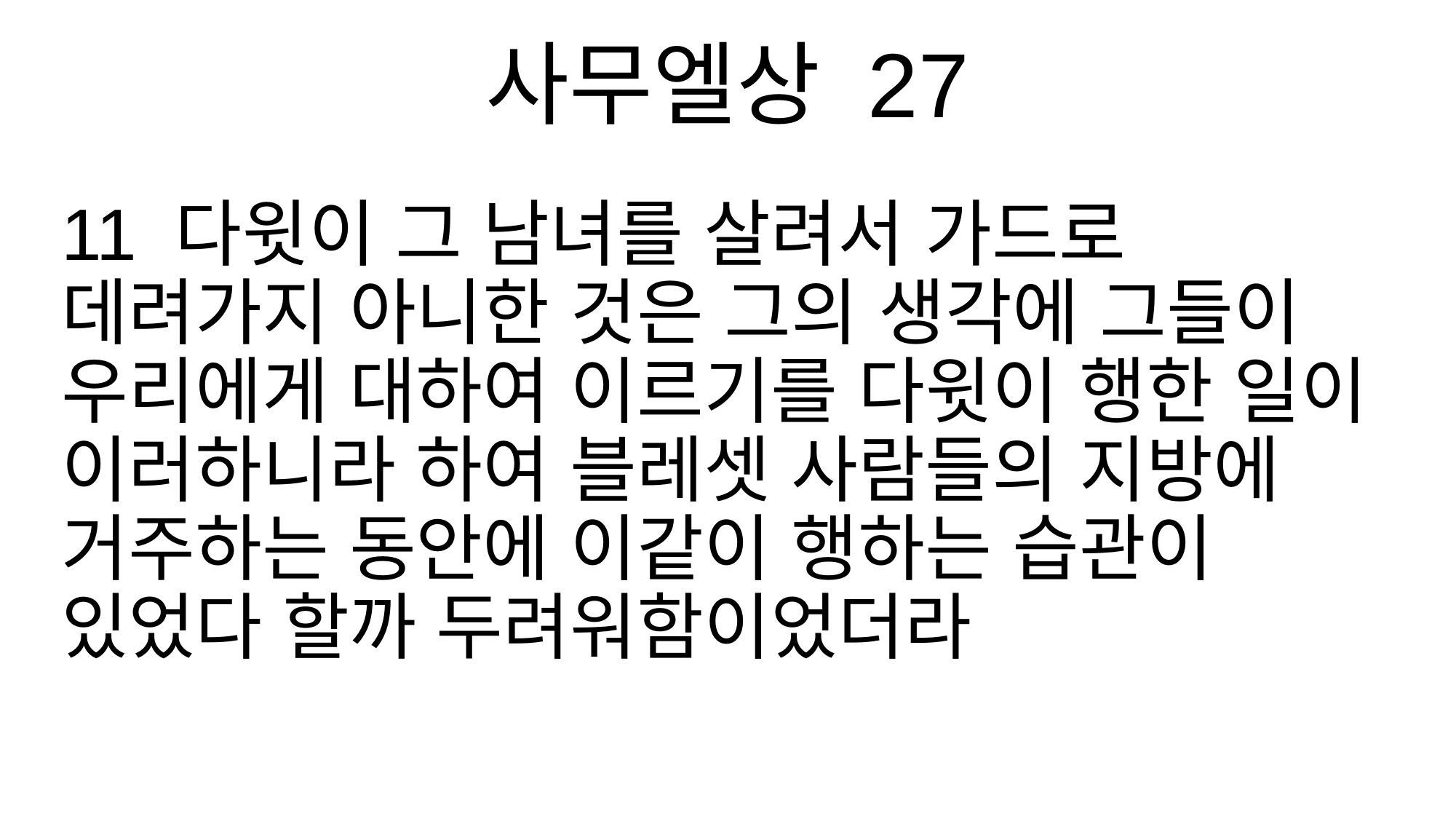

사무엘상 27
11 다윗이 그 남녀를 살려서 가드로 데려가지 아니한 것은 그의 생각에 그들이 우리에게 대하여 이르기를 다윗이 행한 일이 이러하니라 하여 블레셋 사람들의 지방에 거주하는 동안에 이같이 행하는 습관이 있었다 할까 두려워함이었더라